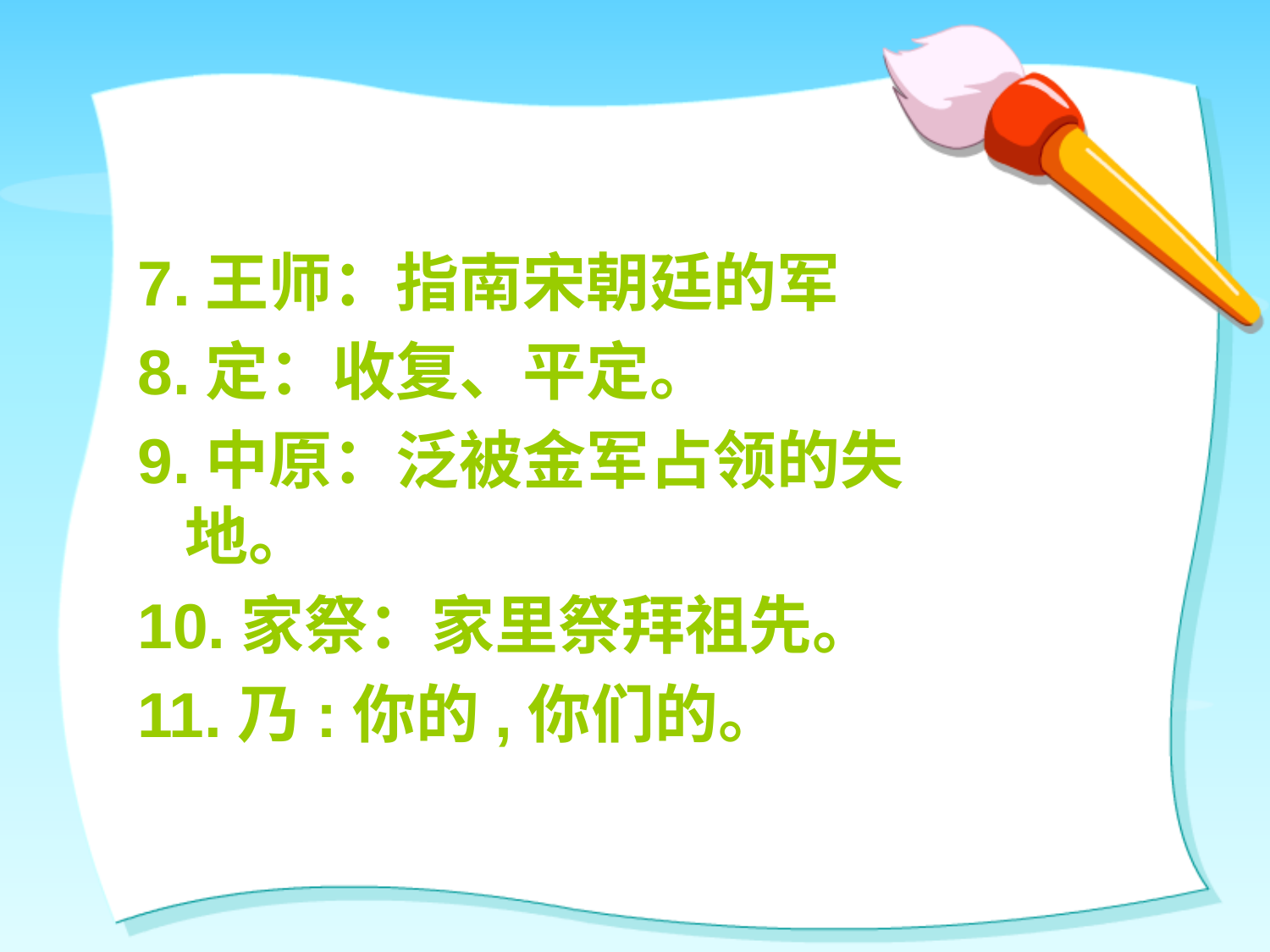

7.王师：指南宋朝廷的军
8.定：收复、平定。
9.中原：泛被金军占领的失地。
10.家祭：家里祭拜祖先。
11.乃:你的,你们的。